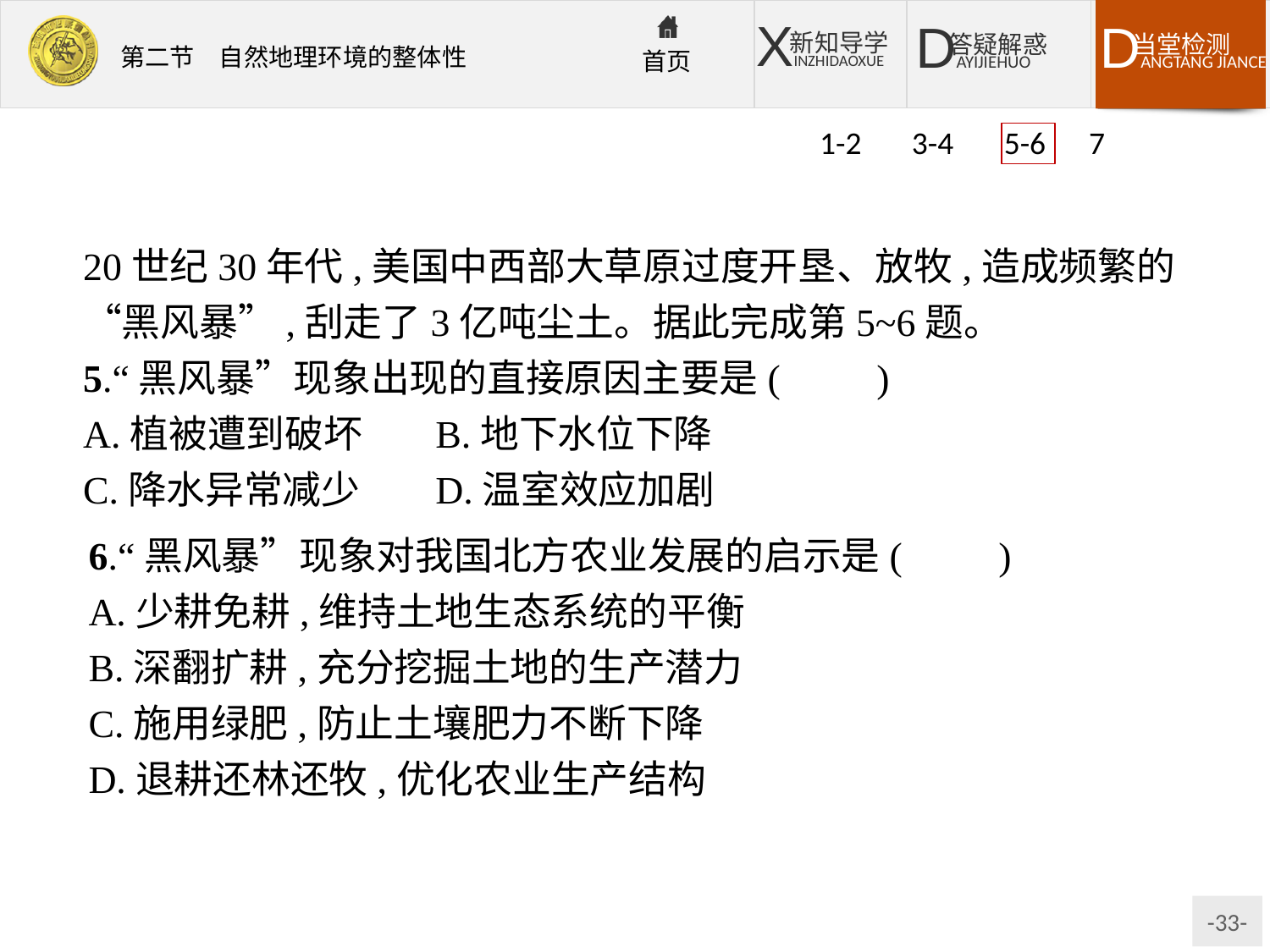

1-2       3-4       5-6      7

20世纪30年代,美国中西部大草原过度开垦、放牧,造成频繁的“黑风暴”,刮走了3亿吨尘土。据此完成第5~6题。
5.“黑风暴”现象出现的直接原因主要是(　　)
A.植被遭到破坏	B.地下水位下降
C.降水异常减少	D.温室效应加剧
6.“黑风暴”现象对我国北方农业发展的启示是(　　)
A.少耕免耕,维持土地生态系统的平衡
B.深翻扩耕,充分挖掘土地的生产潜力
C.施用绿肥,防止土壤肥力不断下降
D.退耕还林还牧,优化农业生产结构